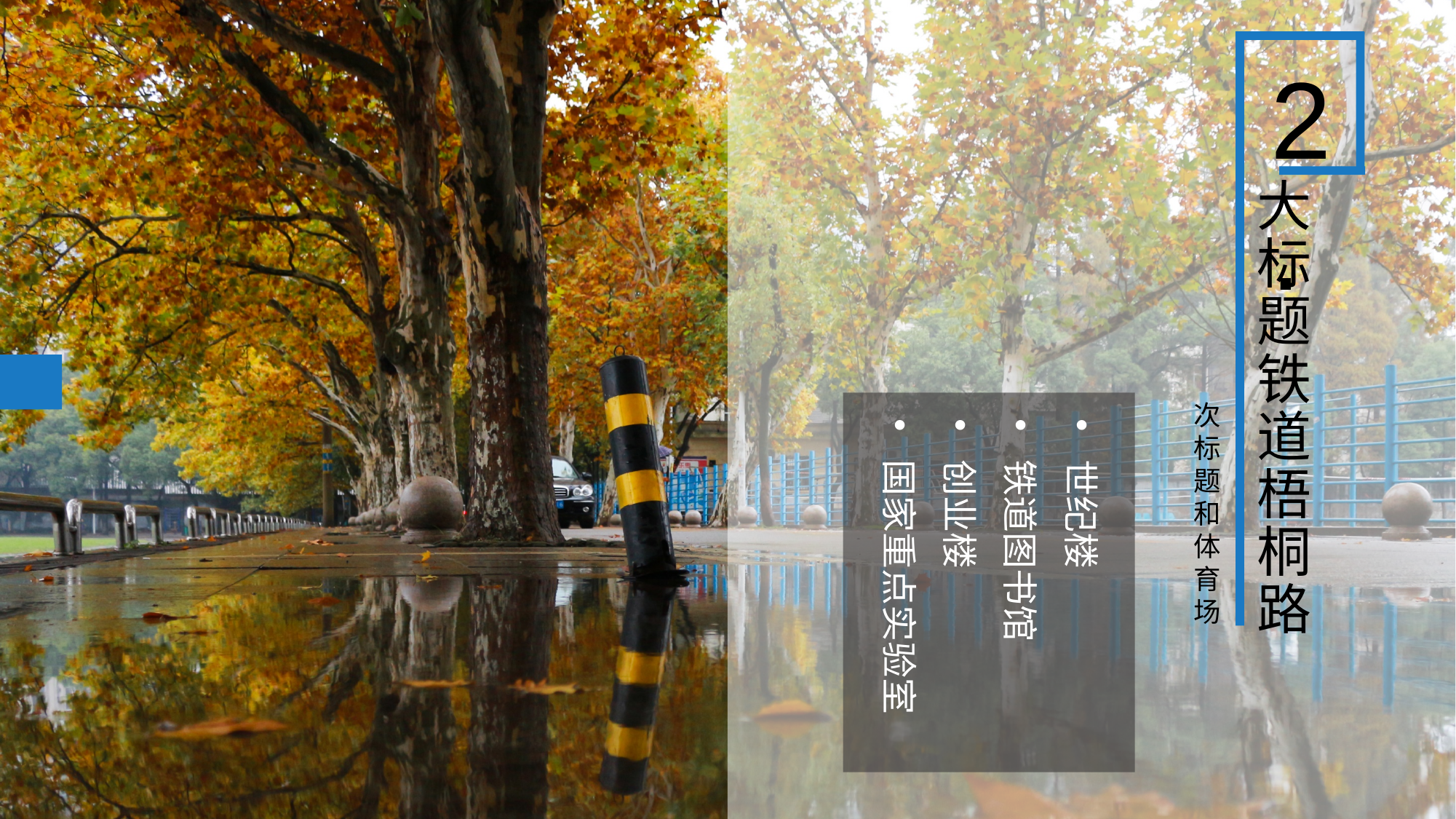

2.

大标题铁道梧桐路

次标题和体育场
世纪楼
铁道图书馆
创业楼
国家重点实验室